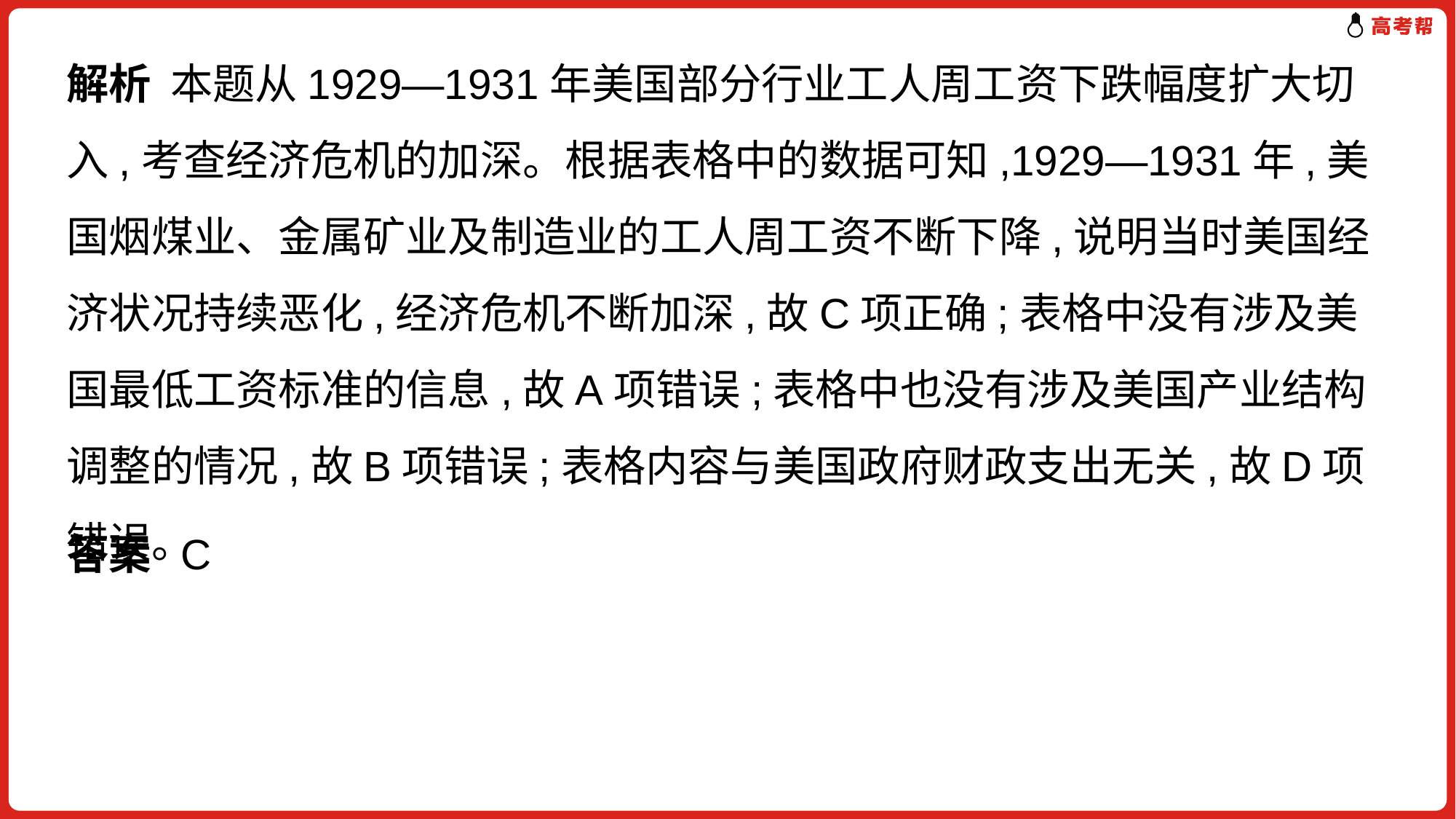

解析  本题从1929—1931年美国部分行业工人周工资下跌幅度扩大切入,考查经济危机的加深。根据表格中的数据可知,1929—1931年,美国烟煤业、金属矿业及制造业的工人周工资不断下降,说明当时美国经济状况持续恶化,经济危机不断加深,故C项正确;表格中没有涉及美国最低工资标准的信息,故A项错误;表格中也没有涉及美国产业结构调整的情况,故B项错误;表格内容与美国政府财政支出无关,故D项错误。
答案  C